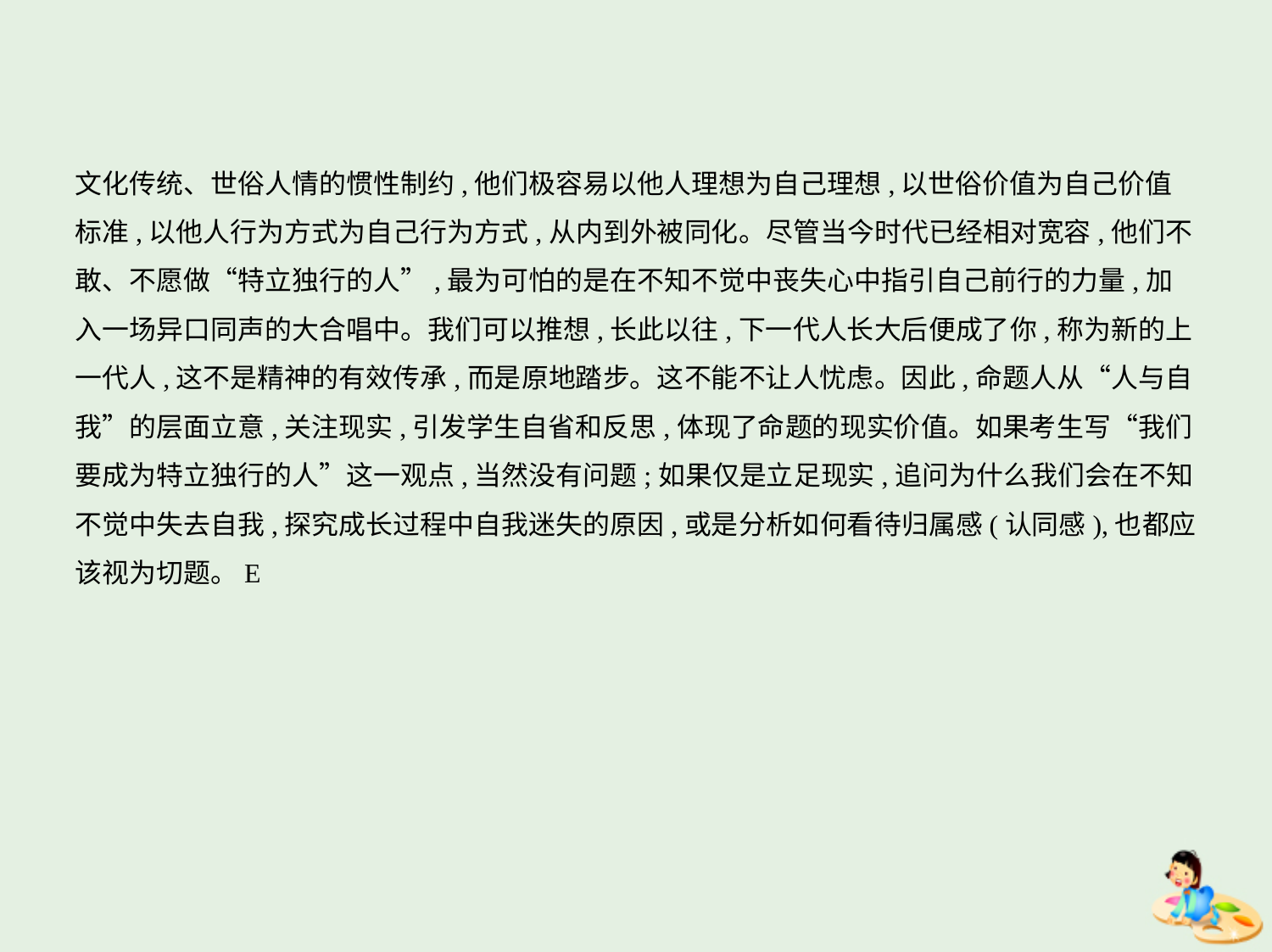

文化传统、世俗人情的惯性制约,他们极容易以他人理想为自己理想,以世俗价值为自己价值
标准,以他人行为方式为自己行为方式,从内到外被同化。尽管当今时代已经相对宽容,他们不
敢、不愿做“特立独行的人”,最为可怕的是在不知不觉中丧失心中指引自己前行的力量,加
入一场异口同声的大合唱中。我们可以推想,长此以往,下一代人长大后便成了你,称为新的上
一代人,这不是精神的有效传承,而是原地踏步。这不能不让人忧虑。因此,命题人从“人与自
我”的层面立意,关注现实,引发学生自省和反思,体现了命题的现实价值。如果考生写“我们
要成为特立独行的人”这一观点,当然没有问题;如果仅是立足现实,追问为什么我们会在不知
不觉中失去自我,探究成长过程中自我迷失的原因,或是分析如何看待归属感(认同感),也都应
该视为切题。E